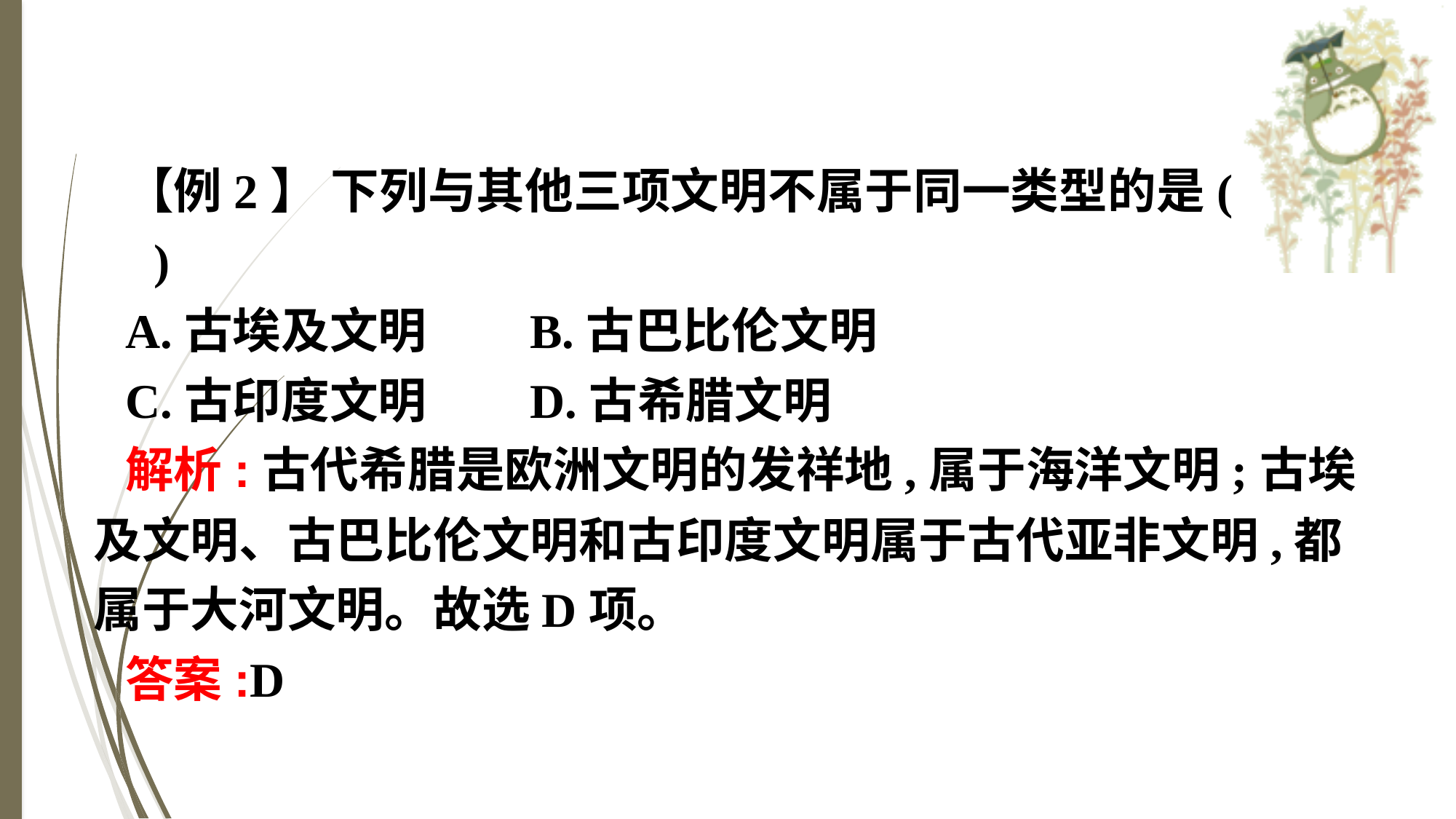

【例2】 下列与其他三项文明不属于同一类型的是(　　)
A.古埃及文明	B.古巴比伦文明
C.古印度文明	D.古希腊文明
解析:古代希腊是欧洲文明的发祥地,属于海洋文明;古埃及文明、古巴比伦文明和古印度文明属于古代亚非文明,都属于大河文明。故选D项。
答案:D